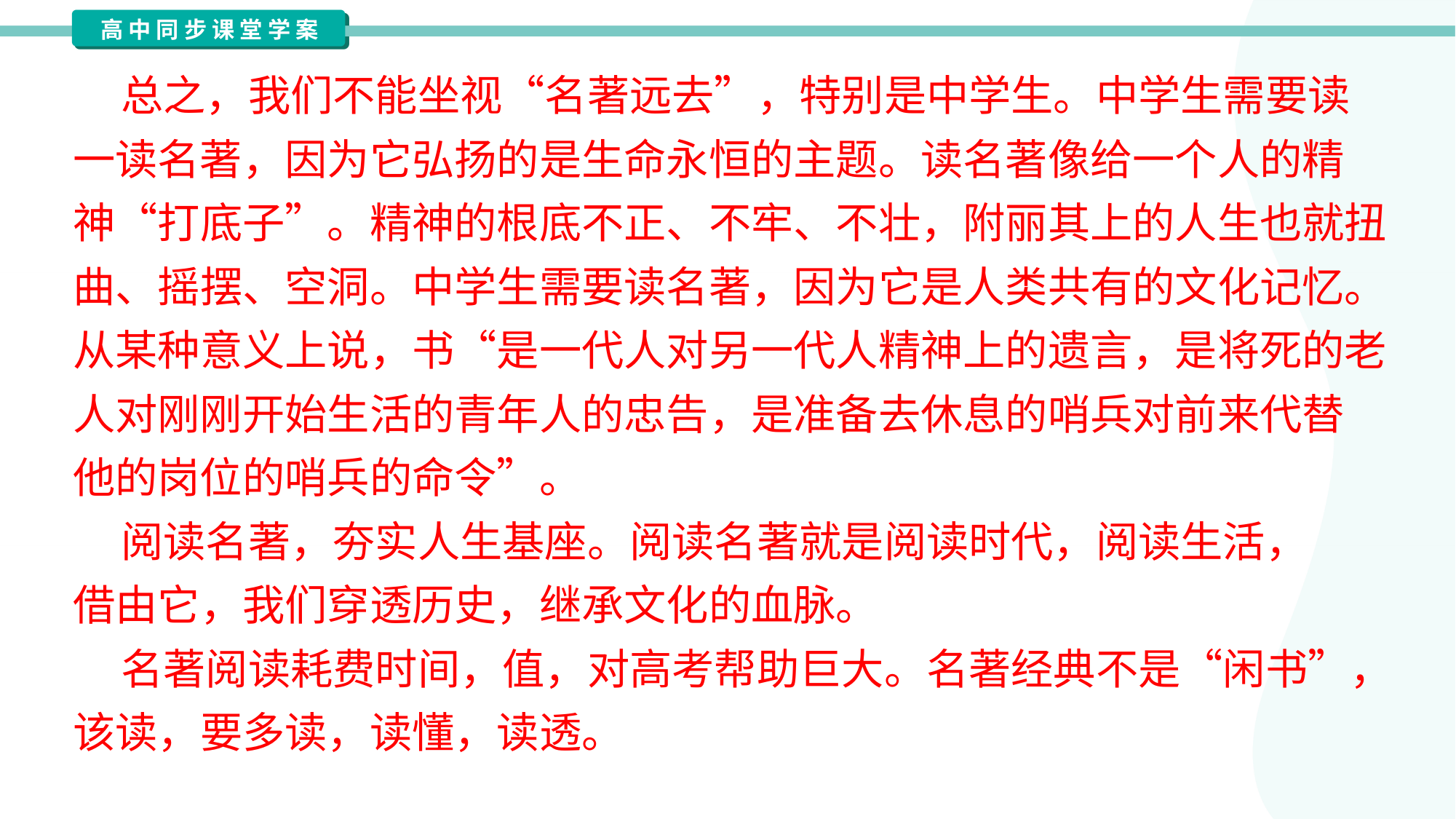

总之，我们不能坐视“名著远去”，特别是中学生。中学生需要读
一读名著，因为它弘扬的是生命永恒的主题。读名著像给一个人的精
神“打底子”。精神的根底不正、不牢、不壮，附丽其上的人生也就扭
曲、摇摆、空洞。中学生需要读名著，因为它是人类共有的文化记忆。
从某种意义上说，书“是一代人对另一代人精神上的遗言，是将死的老
人对刚刚开始生活的青年人的忠告，是准备去休息的哨兵对前来代替
他的岗位的哨兵的命令”。
    阅读名著，夯实人生基座。阅读名著就是阅读时代，阅读生活，
借由它，我们穿透历史，继承文化的血脉。
    名著阅读耗费时间，值，对高考帮助巨大。名著经典不是“闲书”，
该读，要多读，读懂，读透。